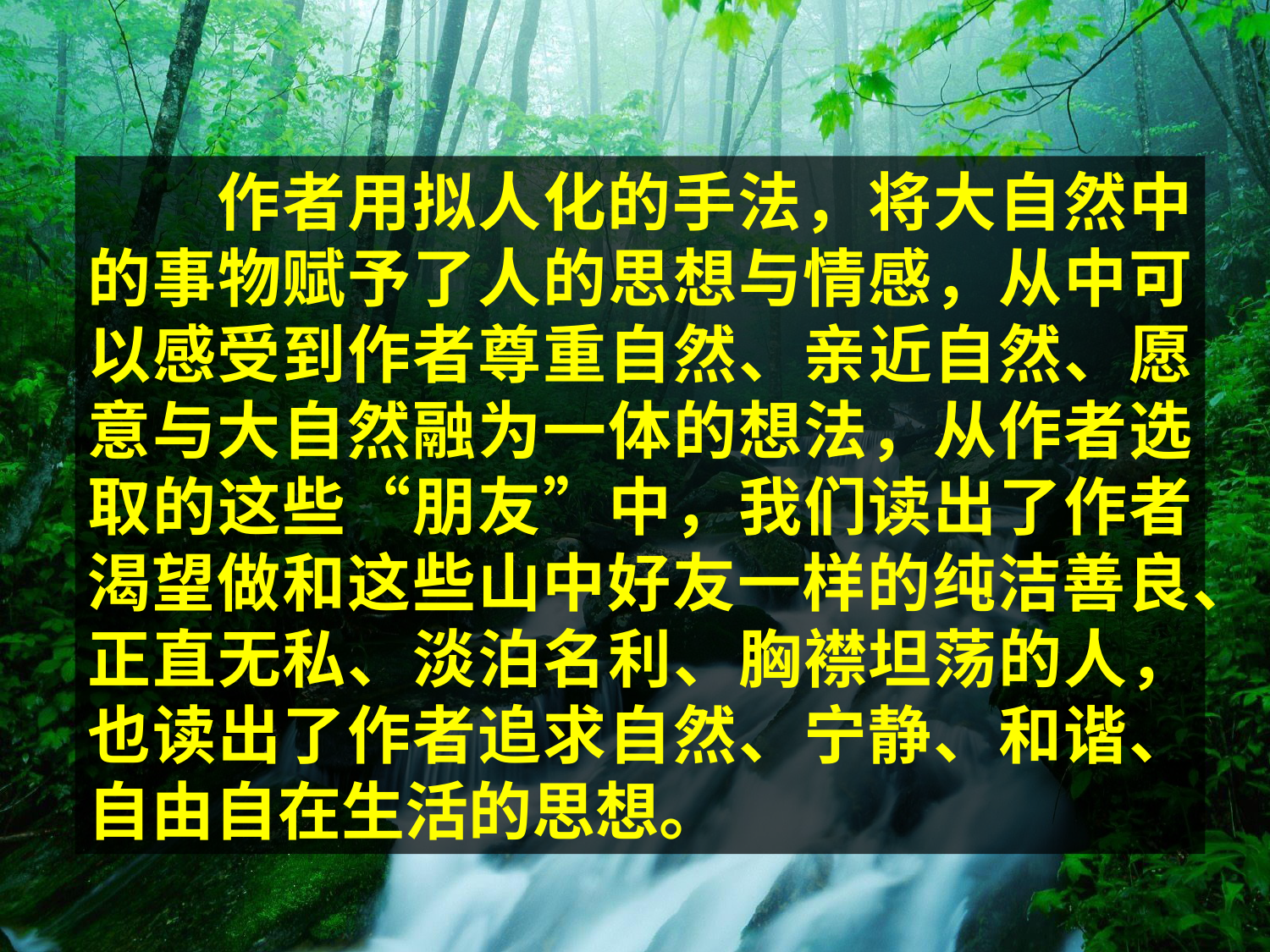

作者用拟人化的手法，将大自然中的事物赋予了人的思想与情感，从中可以感受到作者尊重自然、亲近自然、愿意与大自然融为一体的想法，从作者选取的这些“朋友”中，我们读出了作者渴望做和这些山中好友一样的纯洁善良、正直无私、淡泊名利、胸襟坦荡的人，也读出了作者追求自然、宁静、和谐、自由自在生活的思想。